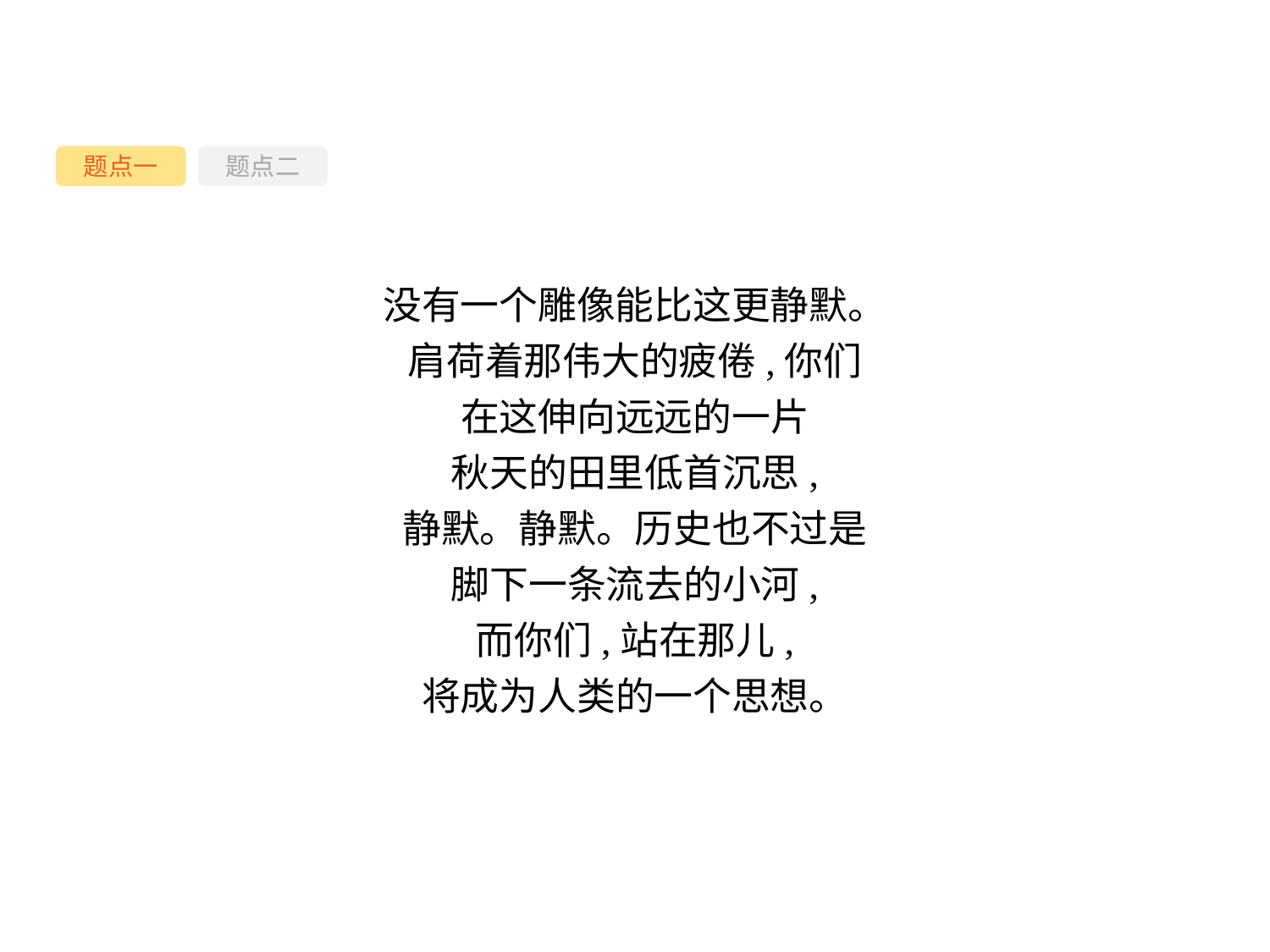

题点一
题点二
没有一个雕像能比这更静默。
肩荷着那伟大的疲倦,你们
在这伸向远远的一片
秋天的田里低首沉思,
静默。静默。历史也不过是
脚下一条流去的小河,
而你们,站在那儿,
将成为人类的一个思想。
-25-